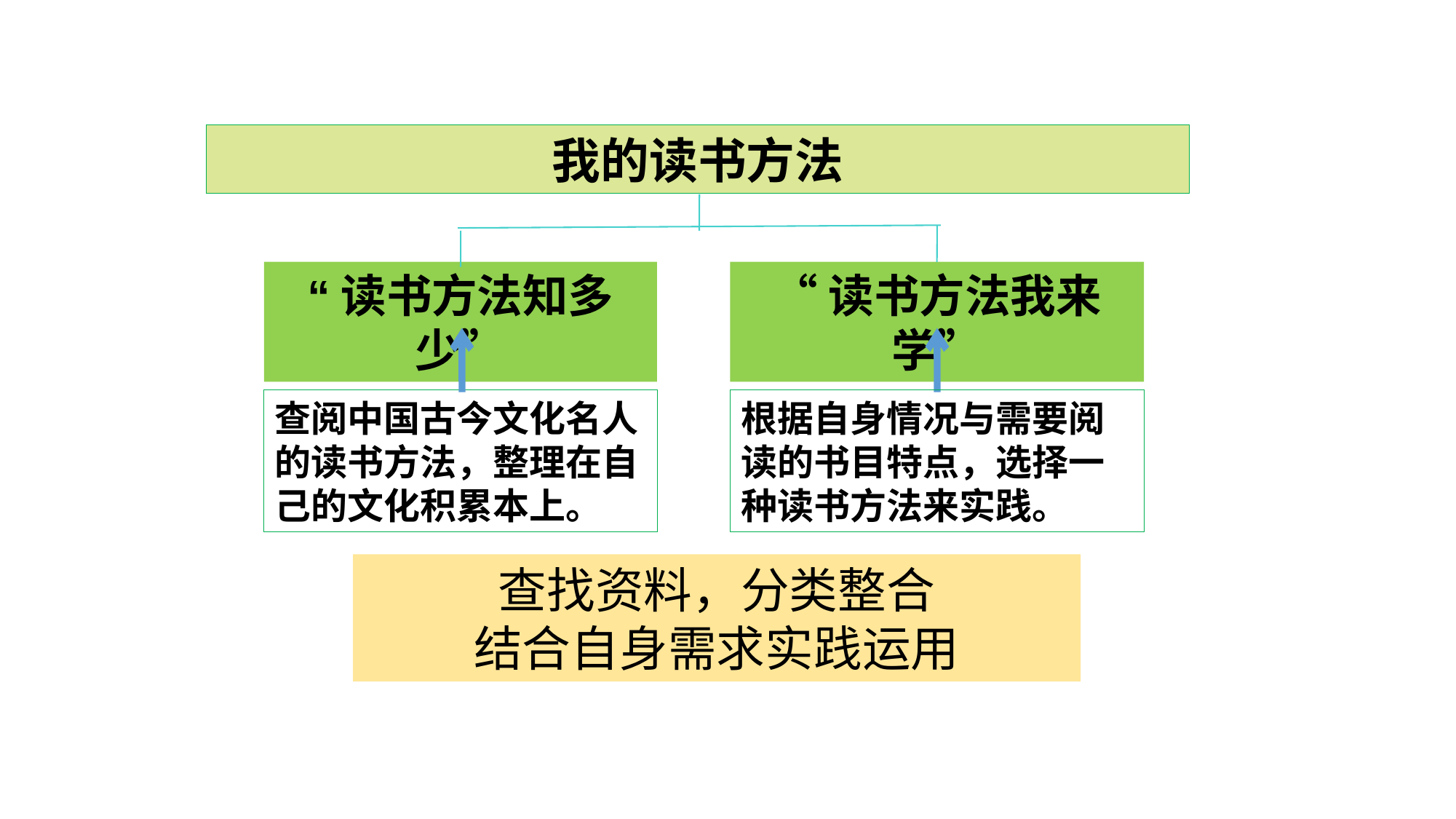

我的读书方法
“读书方法知多少”
“读书方法我来学”
查阅中国古今文化名人的读书方法，整理在自己的文化积累本上。
根据自身情况与需要阅读的书目特点，选择一种读书方法来实践。
查找资料，分类整合
结合自身需求实践运用